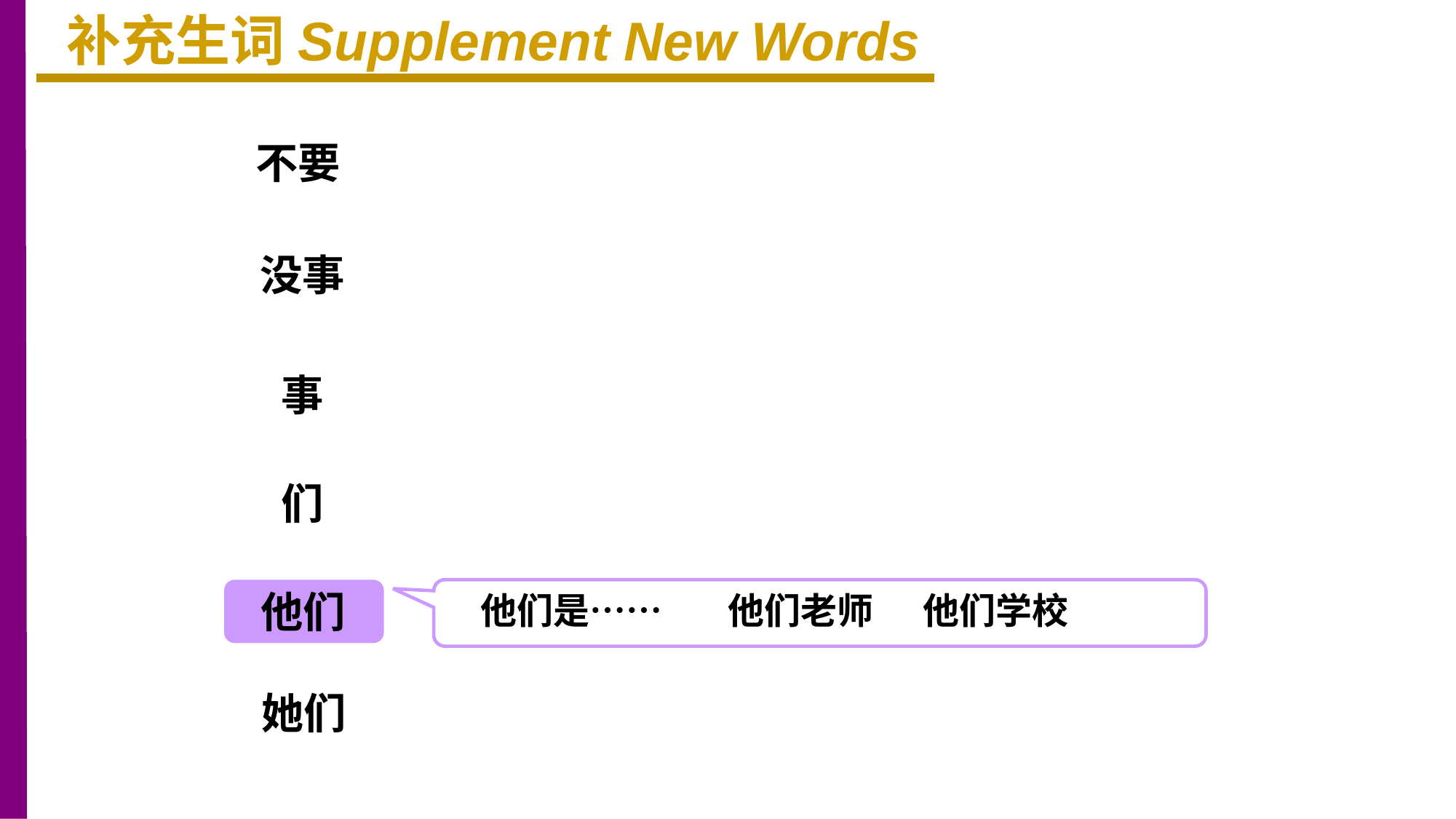

补充生词Supplement New Words
不要
没事
事
们

他们

他们是……        他们老师      他们学校
她们